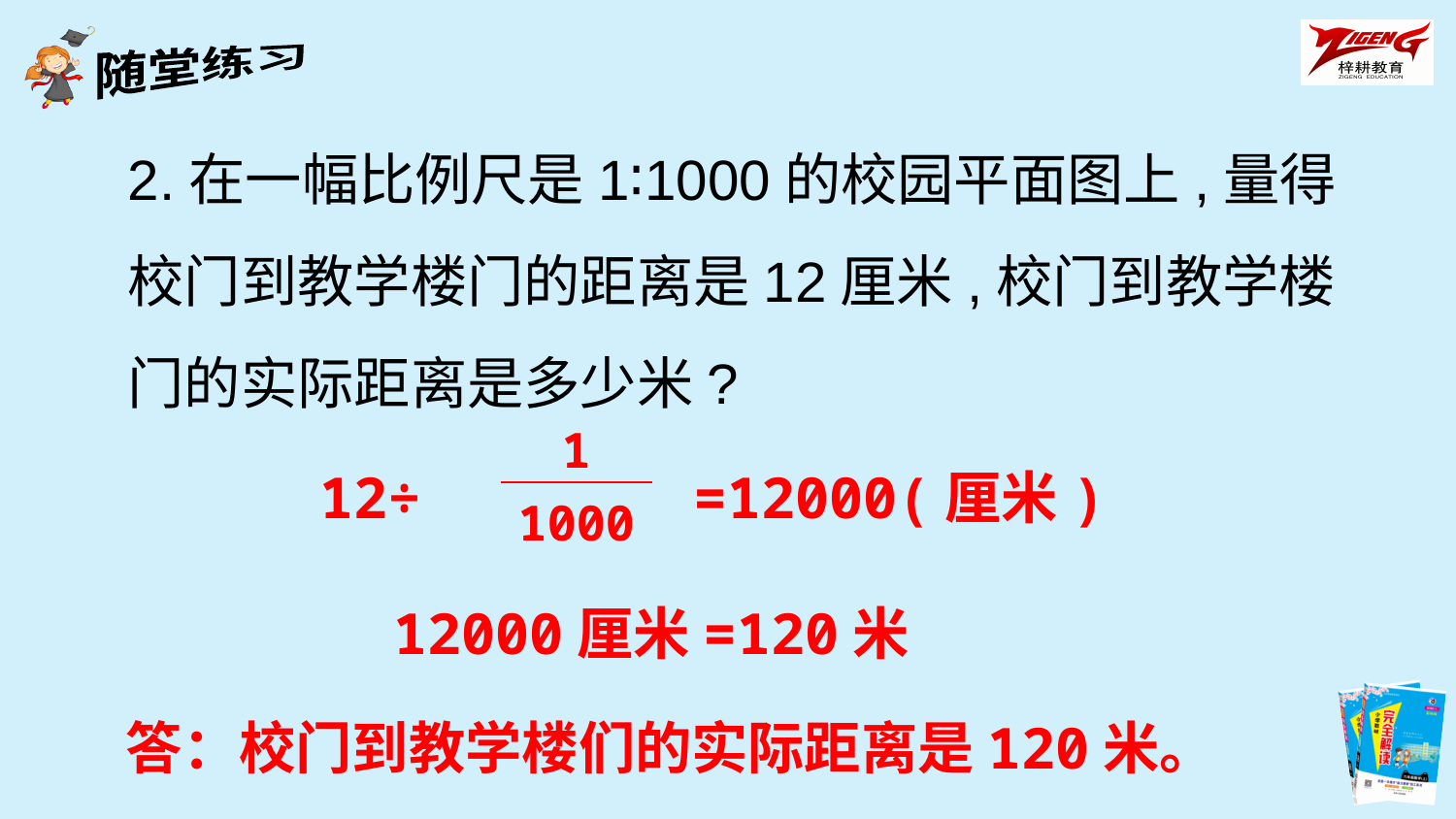

2.在一幅比例尺是1∶1000的校园平面图上,量得校门到教学楼门的距离是12厘米,校门到教学楼门的实际距离是多少米?
| 1 |
| --- |
| 1000 |
12÷        =12000(厘米)
12000厘米=120米
答：校门到教学楼们的实际距离是120米。